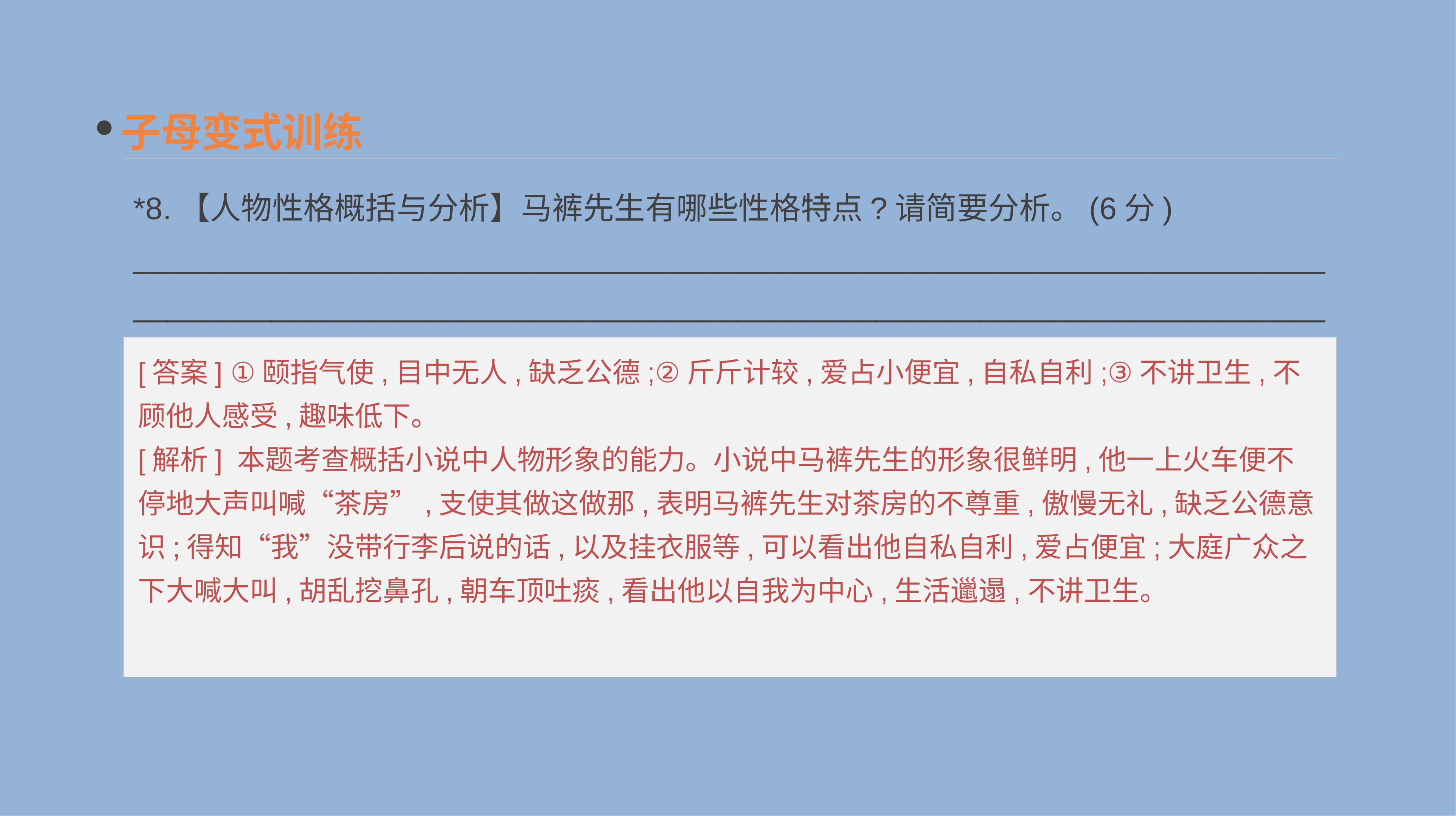

子母变式训练

*8.【人物性格概括与分析】马裤先生有哪些性格特点?请简要分析。(6分)
__________________________________________________________________________________________________________________________________________________________________________

[答案] ①颐指气使,目中无人,缺乏公德;②斤斤计较,爱占小便宜,自私自利;③不讲卫生,不顾他人感受,趣味低下。
[解析] 本题考查概括小说中人物形象的能力。小说中马裤先生的形象很鲜明,他一上火车便不停地大声叫喊“茶房”,支使其做这做那,表明马裤先生对茶房的不尊重,傲慢无礼,缺乏公德意识;得知“我”没带行李后说的话,以及挂衣服等,可以看出他自私自利,爱占便宜;大庭广众之下大喊大叫,胡乱挖鼻孔,朝车顶吐痰,看出他以自我为中心,生活邋遢,不讲卫生。